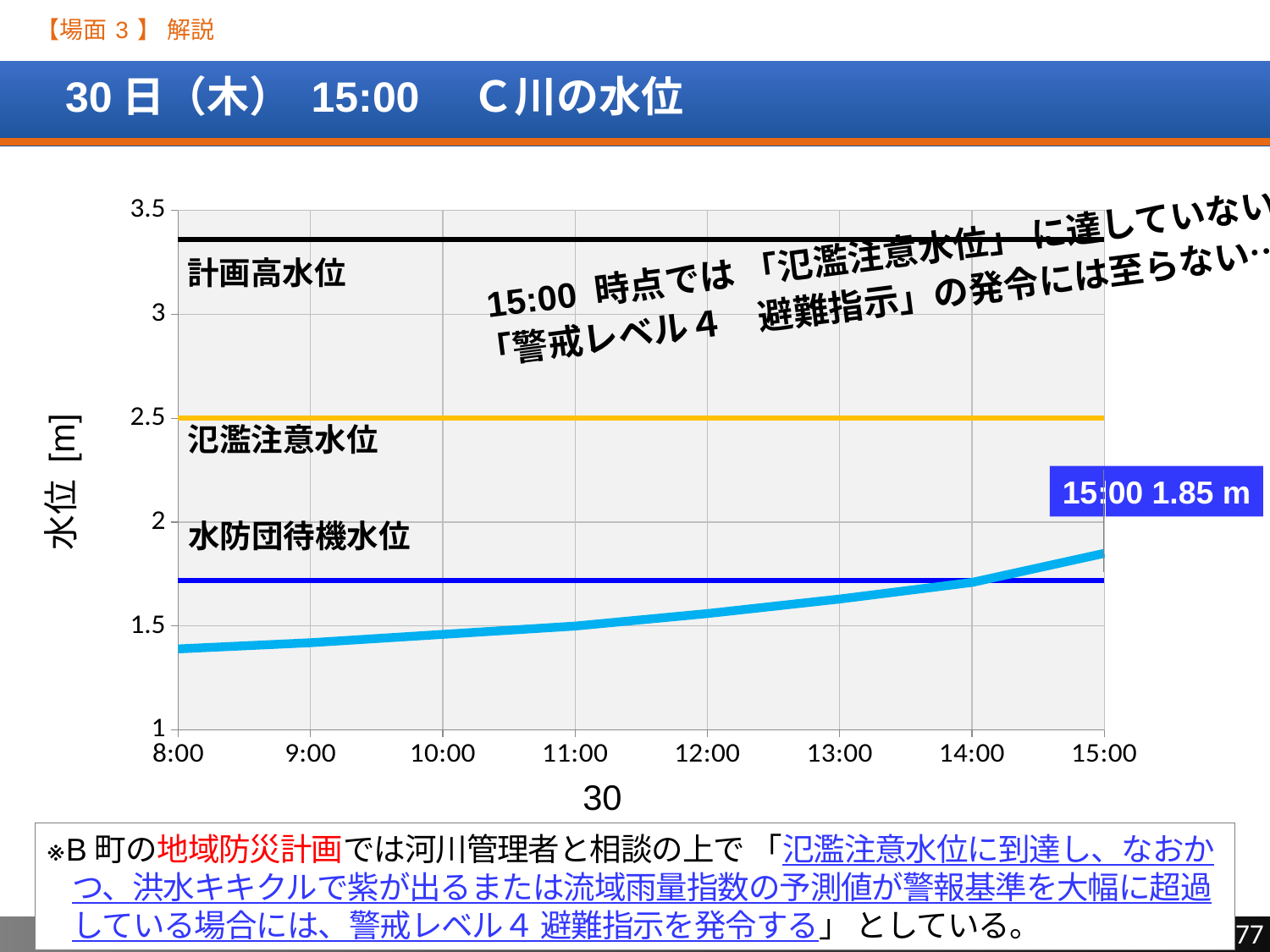

【場面 3 】 解説
# 30日（木） 15:00　Ｃ川の水位

[unsupported chart]

15:00 時点では 「氾濫注意水位」 に達していない
計画高水位
「警戒レベル４　避難指示」の発令には至らない…

氾濫注意水位
水位 [m]
15:00 1.85 m
水防団待機水位
30日
※B町の地域防災計画では河川管理者と相談の上で 「氾濫注意水位に到達し、なおかつ、洪水キキクルで紫が出るまたは流域雨量指数の予測値が警報基準を大幅に超過している場合には、警戒レベル４ 避難指示を発令する」 としている。
77